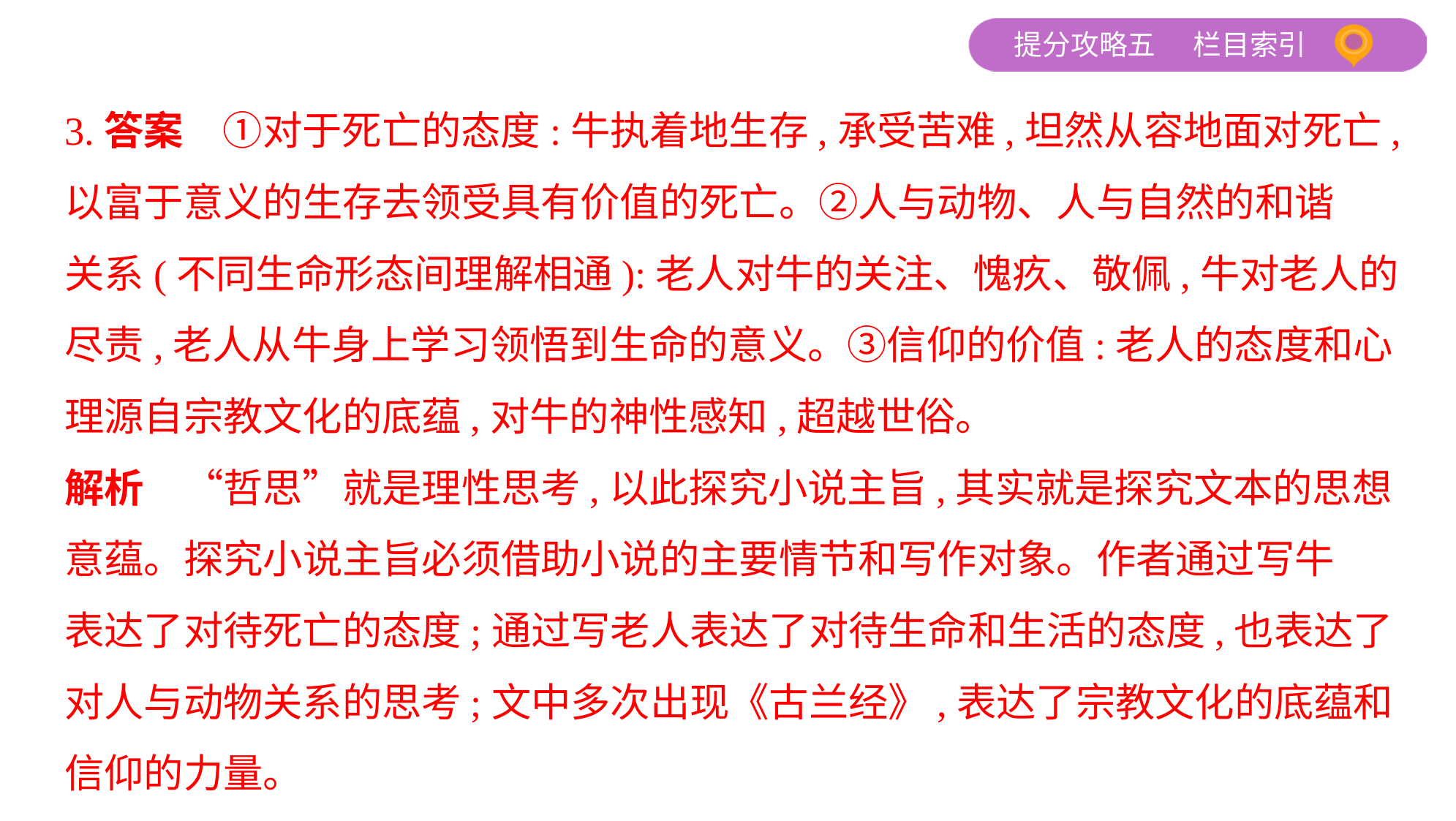

3.答案　①对于死亡的态度:牛执着地生存,承受苦难,坦然从容地面对死亡,
以富于意义的生存去领受具有价值的死亡。②人与动物、人与自然的和谐
关系(不同生命形态间理解相通):老人对牛的关注、愧疚、敬佩,牛对老人的
尽责,老人从牛身上学习领悟到生命的意义。③信仰的价值:老人的态度和心
理源自宗教文化的底蕴,对牛的神性感知,超越世俗。
解析　“哲思”就是理性思考,以此探究小说主旨,其实就是探究文本的思想
意蕴。探究小说主旨必须借助小说的主要情节和写作对象。作者通过写牛
表达了对待死亡的态度;通过写老人表达了对待生命和生活的态度,也表达了
对人与动物关系的思考;文中多次出现《古兰经》,表达了宗教文化的底蕴和
信仰的力量。